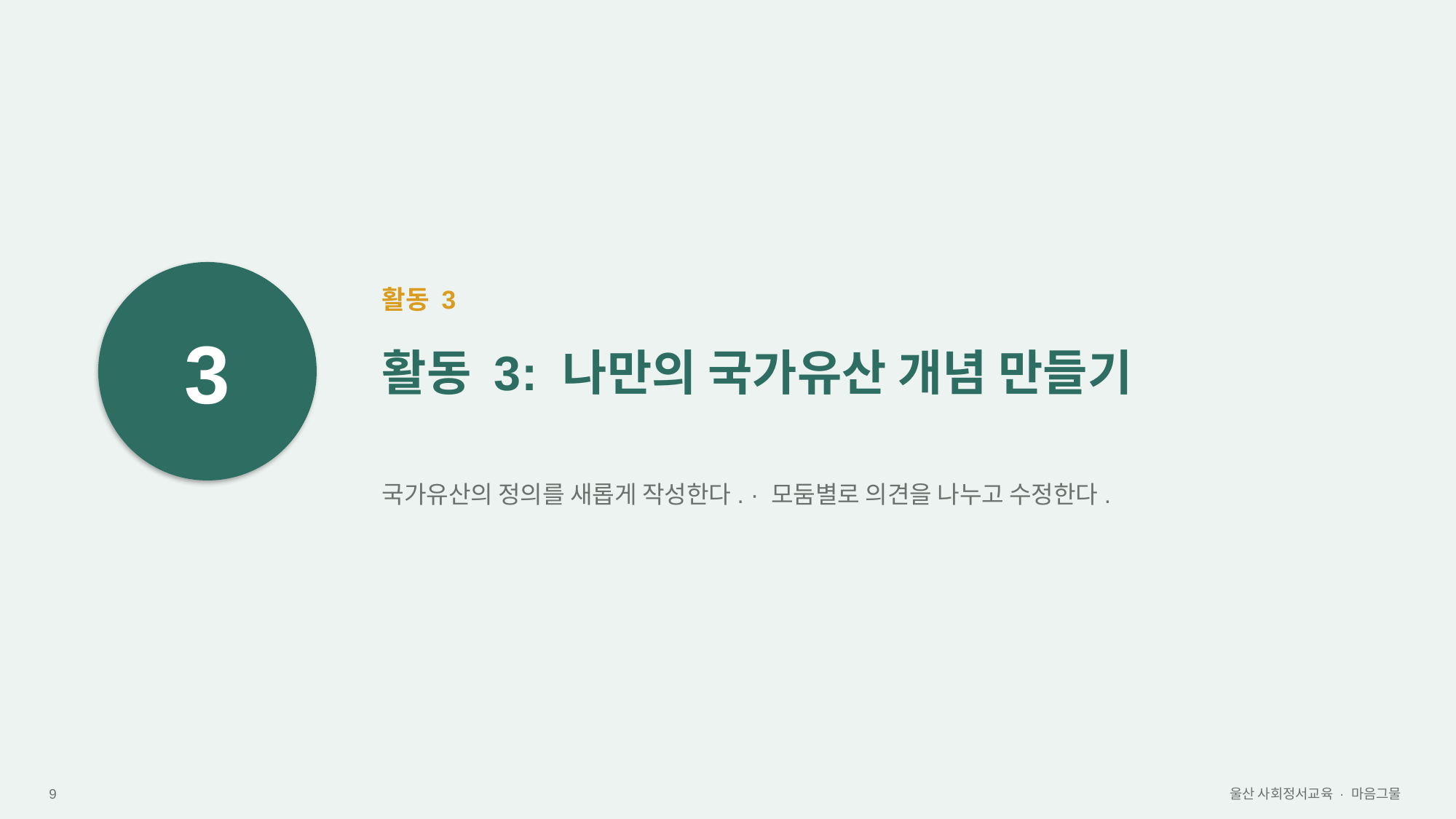

3
활동 3
활동 3: 나만의 국가유산 개념 만들기
국가유산의 정의를 새롭게 작성한다. · 모둠별로 의견을 나누고 수정한다.
9
울산 사회정서교육 · 마음그물